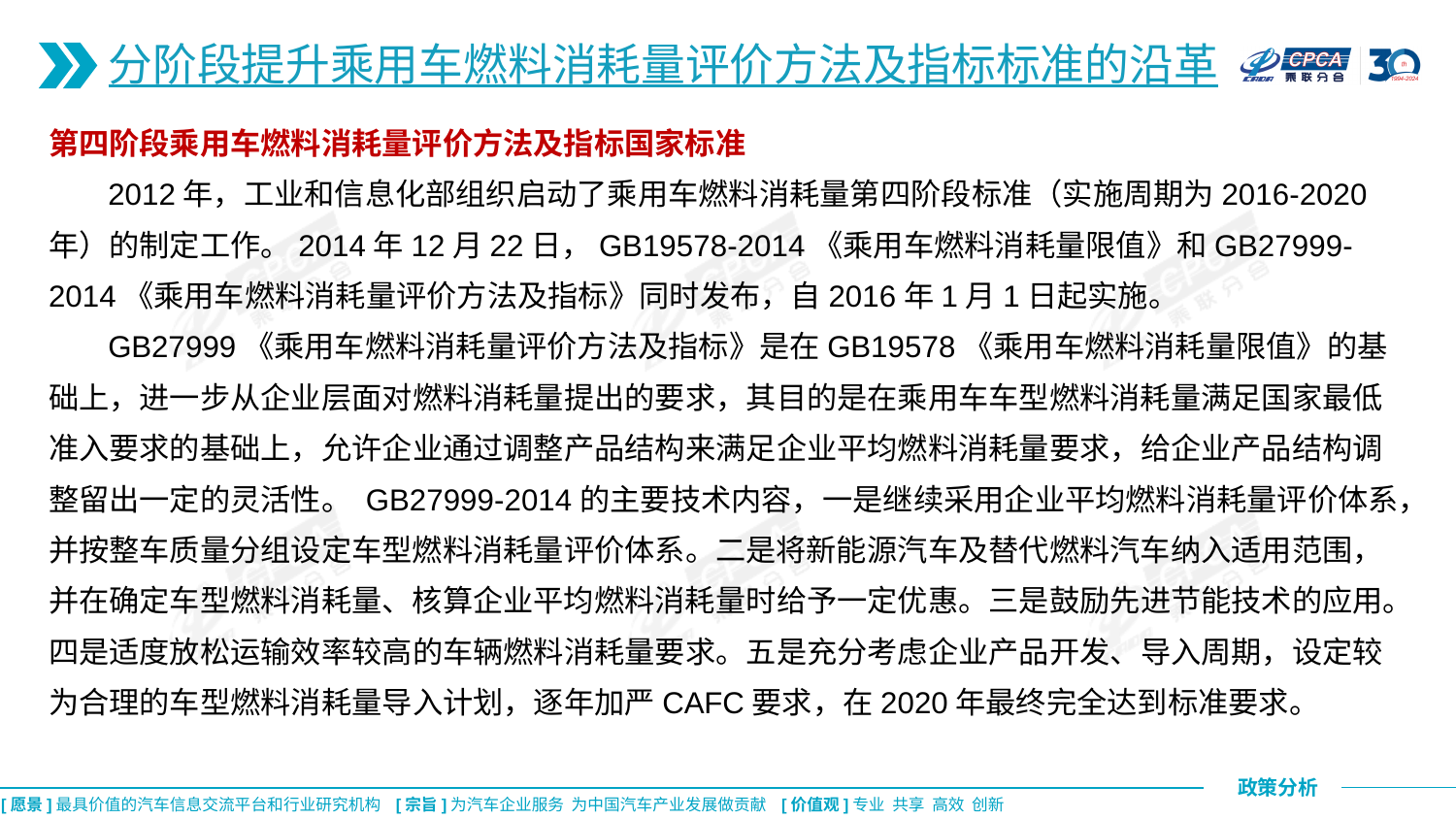

分阶段提升乘用车燃料消耗量评价方法及指标标准的沿革
第四阶段乘用车燃料消耗量评价方法及指标国家标准
       2012年，工业和信息化部组织启动了乘用车燃料消耗量第四阶段标准（实施周期为2016-2020年）的制定工作。2014年12月22日，GB19578-2014《乘用车燃料消耗量限值》和GB27999-2014《乘用车燃料消耗量评价方法及指标》同时发布，自2016年1月1日起实施。
       GB27999《乘用车燃料消耗量评价方法及指标》是在GB19578《乘用车燃料消耗量限值》的基础上，进一步从企业层面对燃料消耗量提出的要求，其目的是在乘用车车型燃料消耗量满足国家最低准入要求的基础上，允许企业通过调整产品结构来满足企业平均燃料消耗量要求，给企业产品结构调整留出一定的灵活性。 GB27999-2014的主要技术内容，一是继续采用企业平均燃料消耗量评价体系，并按整车质量分组设定车型燃料消耗量评价体系。二是将新能源汽车及替代燃料汽车纳入适用范围，并在确定车型燃料消耗量、核算企业平均燃料消耗量时给予一定优惠。三是鼓励先进节能技术的应用。四是适度放松运输效率较高的车辆燃料消耗量要求。五是充分考虑企业产品开发、导入周期，设定较为合理的车型燃料消耗量导入计划，逐年加严CAFC要求，在2020年最终完全达到标准要求。